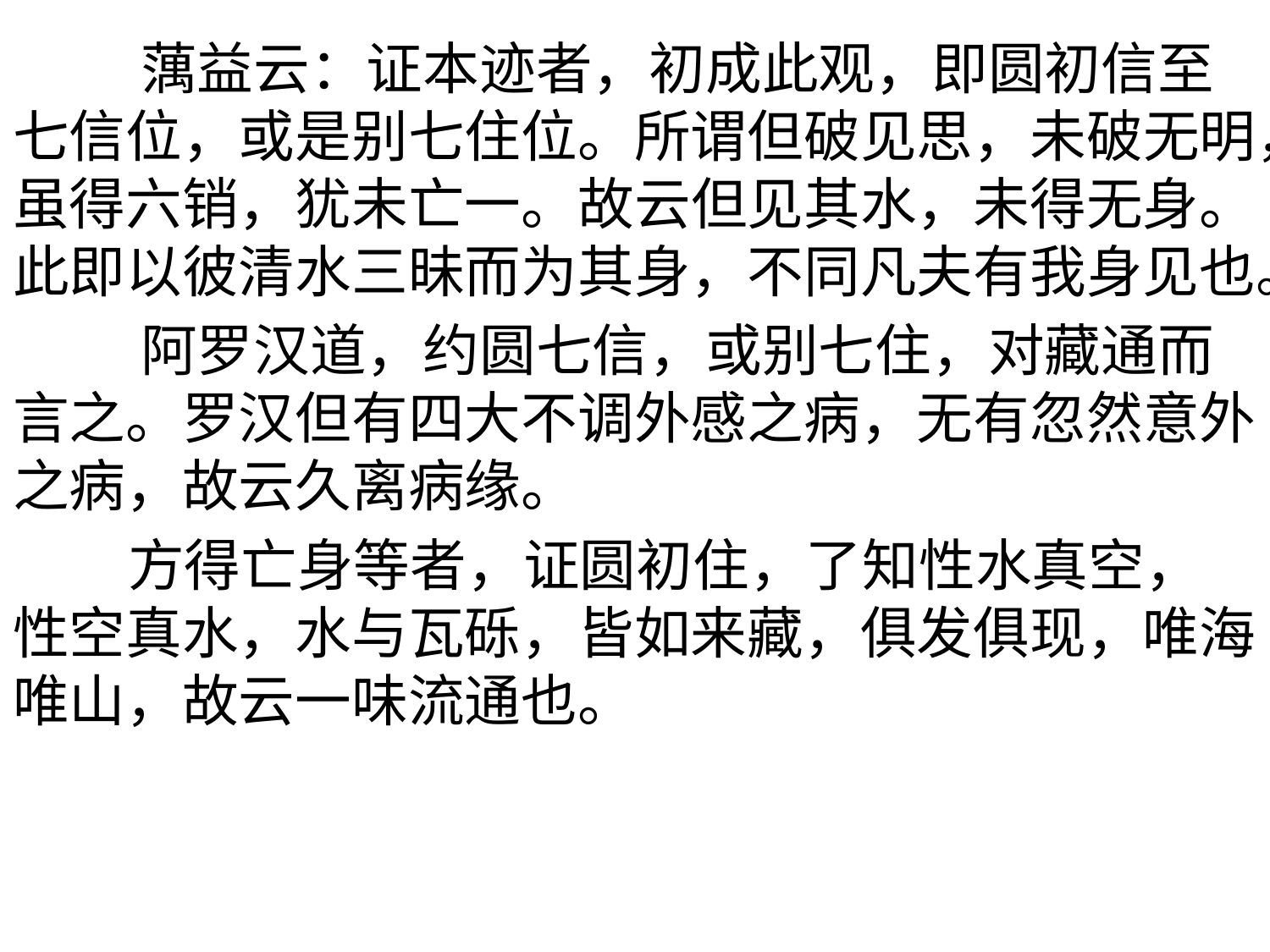

蕅益云：证本迹者，初成此观，即圆初信至七信位，或是别七住位。所谓但破见思，未破无明，虽得六销，犹未亡一。故云但见其水，未得无身。此即以彼清水三昧而为其身，不同凡夫有我身见也。
         阿罗汉道，约圆七信，或别七住，对藏通而言之。罗汉但有四大不调外感之病，无有忽然意外之病，故云久离病缘。
        方得亡身等者，证圆初住，了知性水真空，性空真水，水与瓦砾，皆如来藏，俱发俱现，唯海唯山，故云一味流通也。